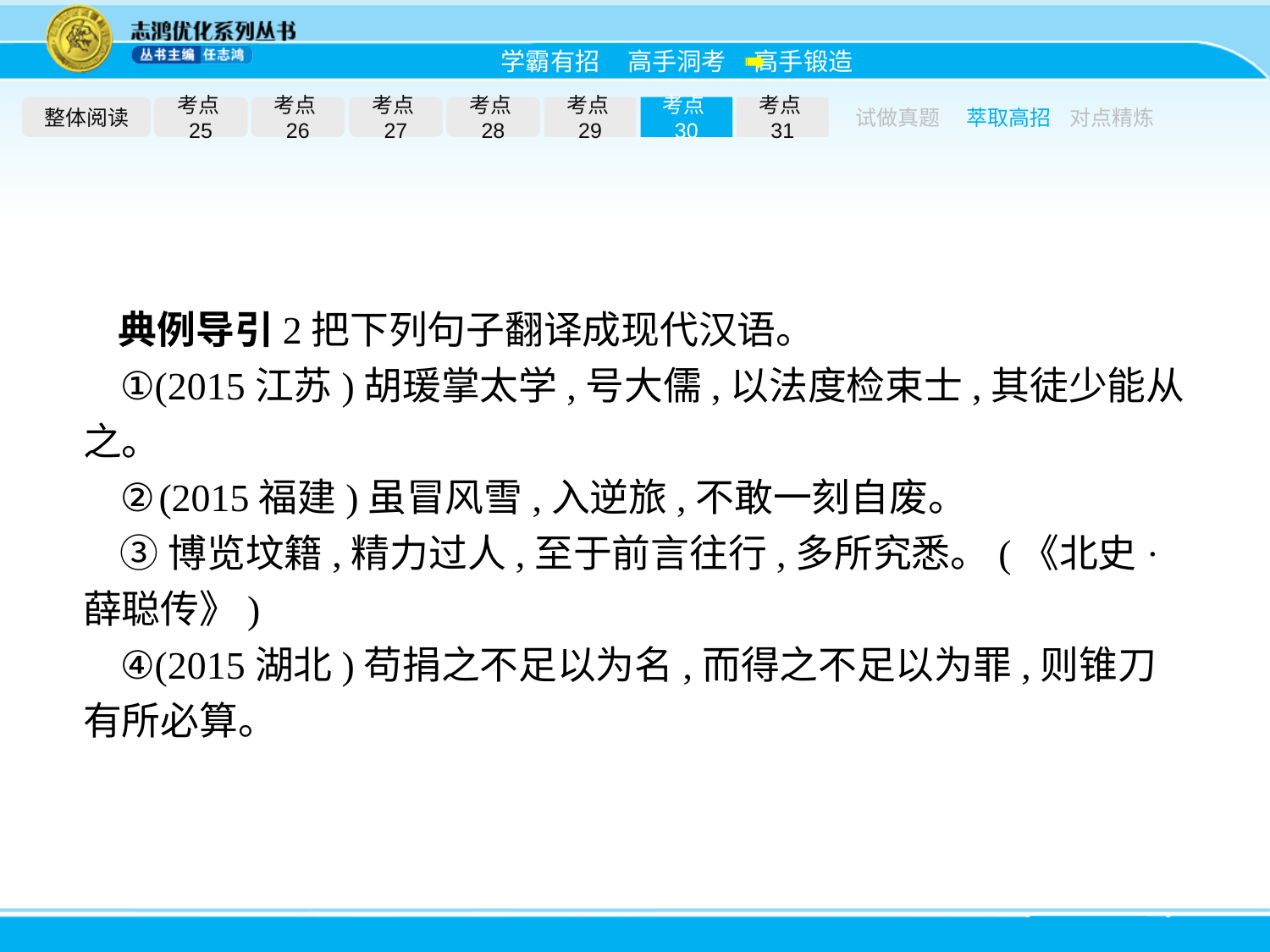

整体阅读
考点25
考点26
考点27
考点28
考点29
考点30
考点31
试做真题
萃取高招
对点精炼
典例导引2把下列句子翻译成现代汉语。
①(2015江苏)胡瑗掌太学,号大儒,以法度检束士,其徒少能从之。
②(2015福建)虽冒风雪,入逆旅,不敢一刻自废。
③博览坟籍,精力过人,至于前言往行,多所究悉。(《北史·薛聪传》)
④(2015湖北)苟捐之不足以为名,而得之不足以为罪,则锥刀有所必算。